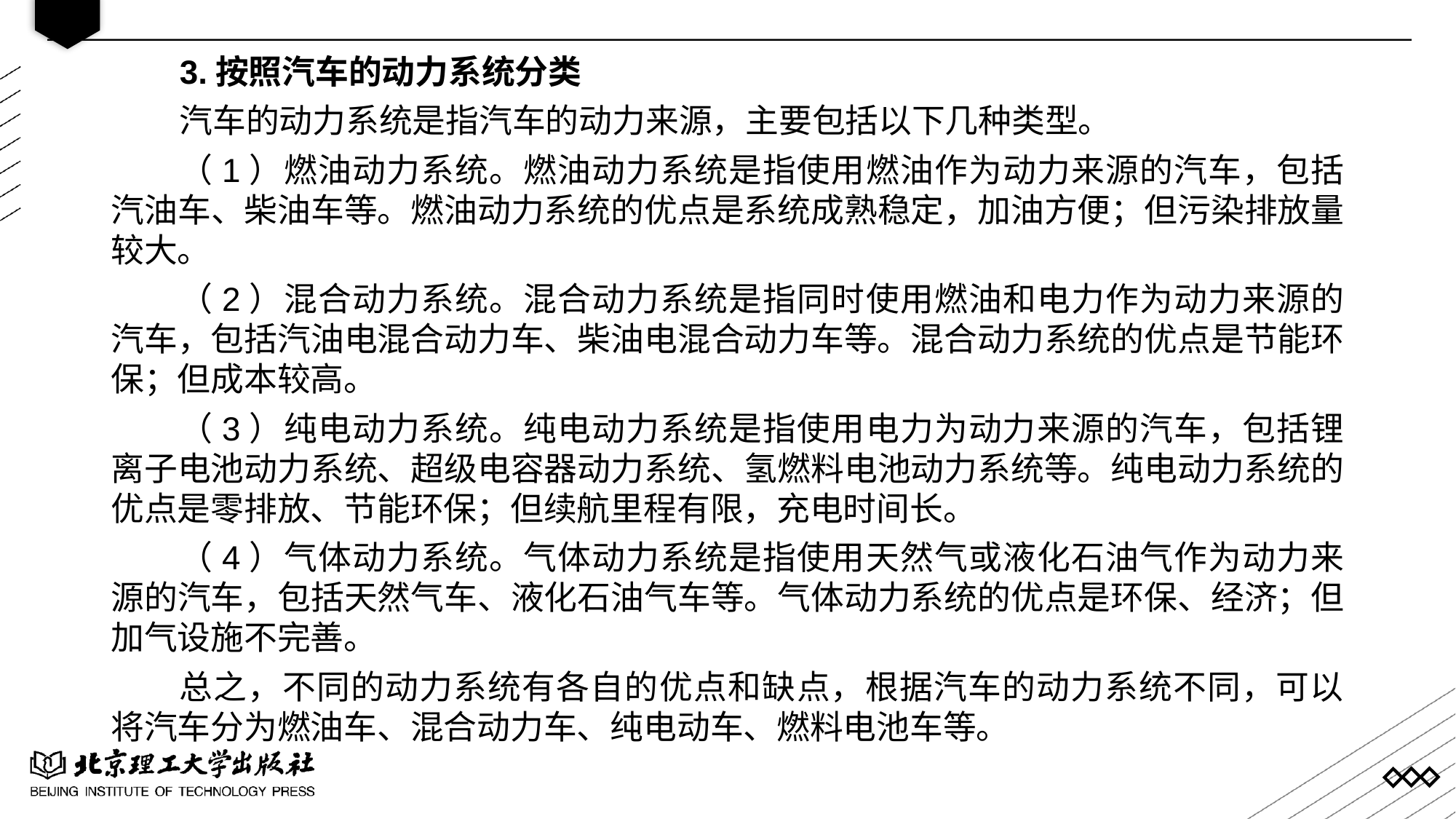

3.按照汽车的动力系统分类
汽车的动力系统是指汽车的动力来源，主要包括以下几种类型。
（1）燃油动力系统。燃油动力系统是指使用燃油作为动力来源的汽车，包括汽油车、柴油车等。燃油动力系统的优点是系统成熟稳定，加油方便；但污染排放量较大。
（2）混合动力系统。混合动力系统是指同时使用燃油和电力作为动力来源的汽车，包括汽油电混合动力车、柴油电混合动力车等。混合动力系统的优点是节能环保；但成本较高。
（3）纯电动力系统。纯电动力系统是指使用电力为动力来源的汽车，包括锂离子电池动力系统、超级电容器动力系统、氢燃料电池动力系统等。纯电动力系统的优点是零排放、节能环保；但续航里程有限，充电时间长。
（4）气体动力系统。气体动力系统是指使用天然气或液化石油气作为动力来源的汽车，包括天然气车、液化石油气车等。气体动力系统的优点是环保、经济；但加气设施不完善。
总之，不同的动力系统有各自的优点和缺点，根据汽车的动力系统不同，可以将汽车分为燃油车、混合动力车、纯电动车、燃料电池车等。